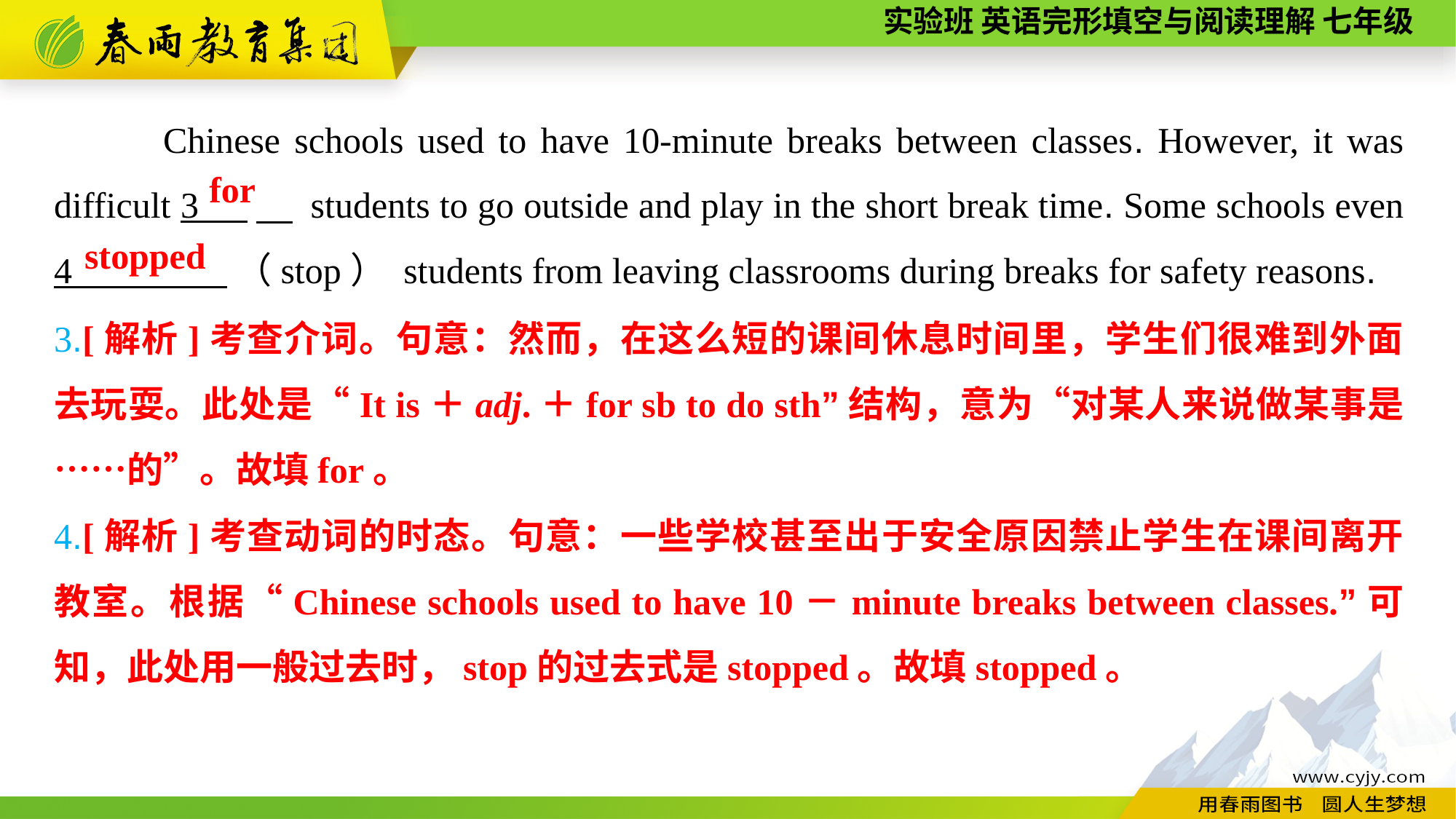

Chinese schools used to have 10-minute breaks between classes. However, it was difficult 3     　 students to go outside and play in the short break time. Some schools even 4                 （stop） students from leaving classrooms during breaks for safety reasons.
for
stopped
3.[解析]考查介词。句意：然而，在这么短的课间休息时间里，学生们很难到外面去玩耍。此处是“It is＋adj.＋for sb to do sth”结构，意为“对某人来说做某事是……的”。故填for。
4.[解析]考查动词的时态。句意：一些学校甚至出于安全原因禁止学生在课间离开教室。根据“Chinese schools used to have 10－minute breaks between classes.”可知，此处用一般过去时，stop的过去式是stopped。故填stopped。